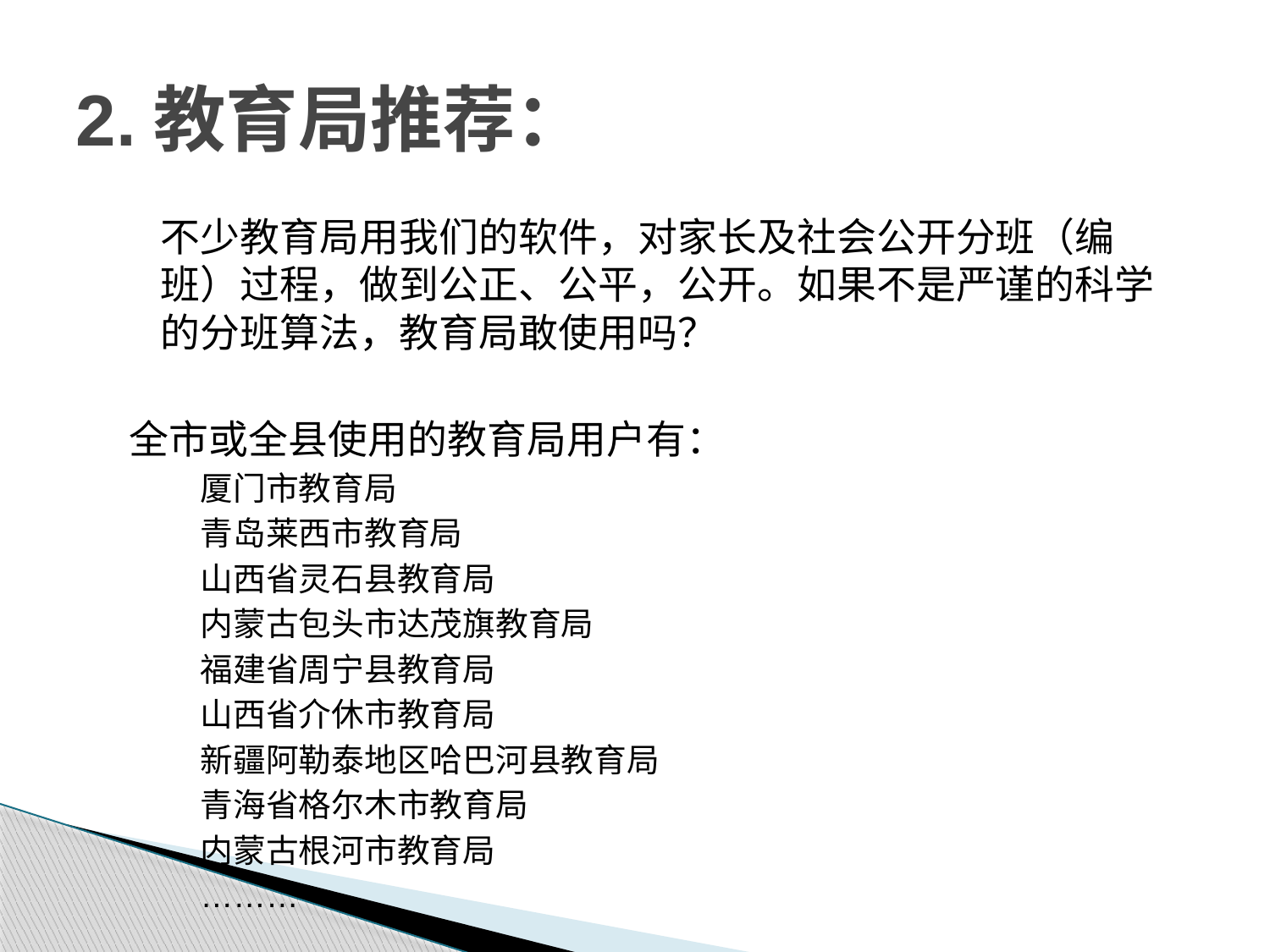

# 2.教育局推荐：
		不少教育局用我们的软件，对家长及社会公开分班（编班）过程，做到公正、公平，公开。如果不是严谨的科学的分班算法，教育局敢使用吗？

全市或全县使用的教育局用户有：
厦门市教育局
青岛莱西市教育局
山西省灵石县教育局
内蒙古包头市达茂旗教育局
福建省周宁县教育局
山西省介休市教育局
新疆阿勒泰地区哈巴河县教育局
青海省格尔木市教育局
内蒙古根河市教育局
………